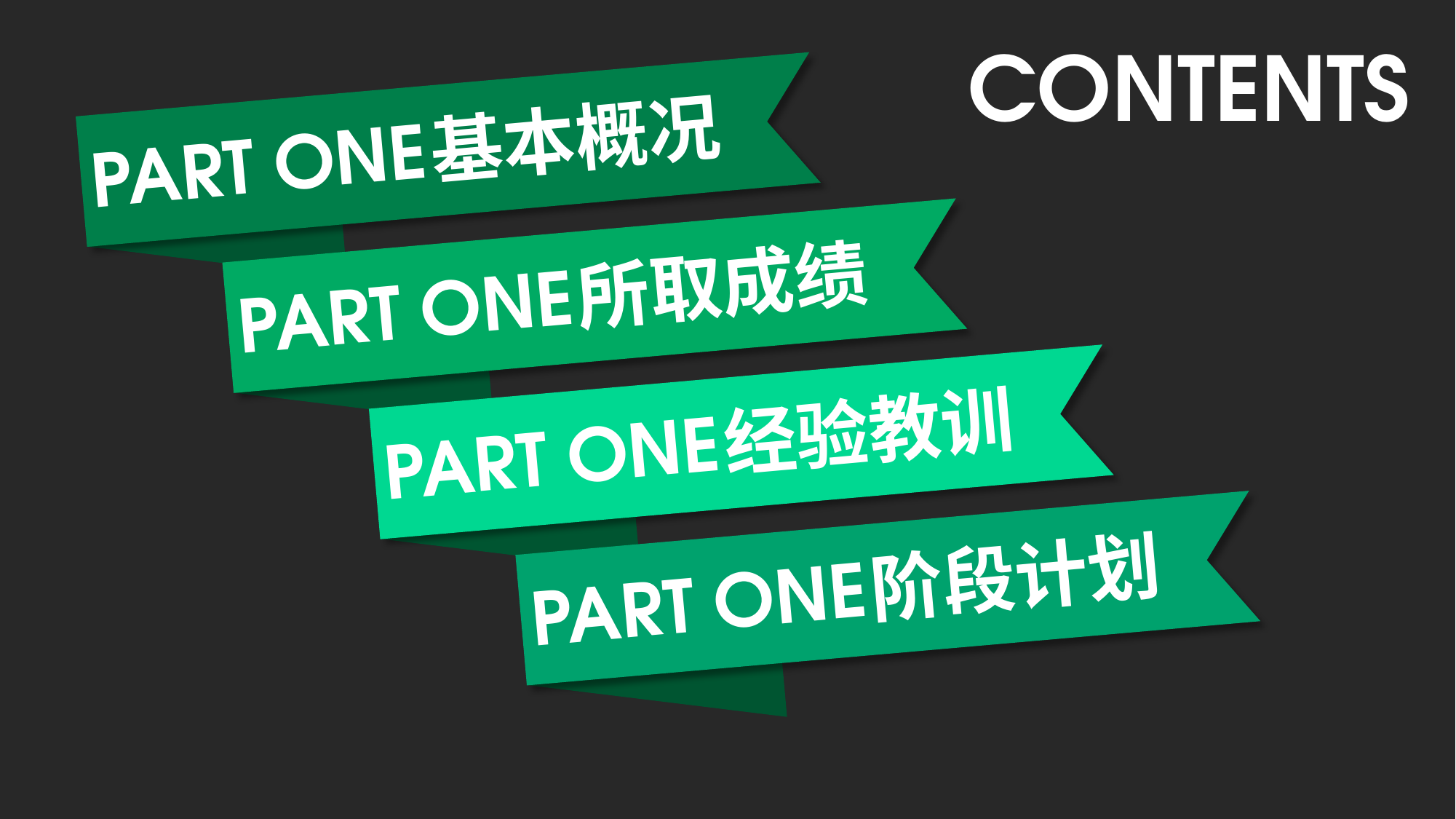

CONTENTS

基本概况
PART ONE

所取成绩
PART ONE

经验教训
PART ONE

阶段计划
PART ONE